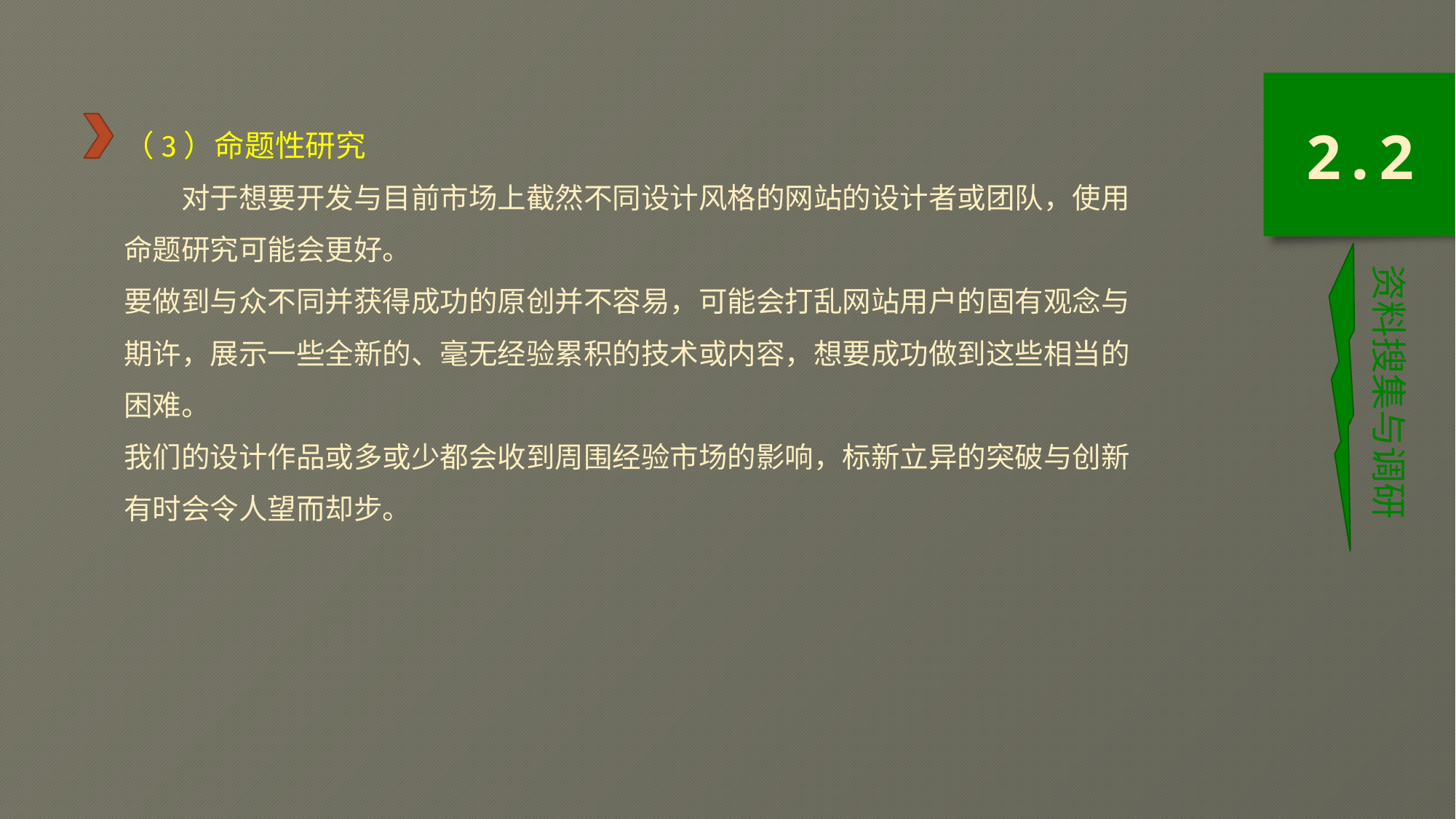

（3）命题性研究
　　对于想要开发与目前市场上截然不同设计风格的网站的设计者或团队，使用命题研究可能会更好。
要做到与众不同并获得成功的原创并不容易，可能会打乱网站用户的固有观念与期许，展示一些全新的、毫无经验累积的技术或内容，想要成功做到这些相当的困难。
我们的设计作品或多或少都会收到周围经验市场的影响，标新立异的突破与创新有时会令人望而却步。

2.2

资料搜集与调研